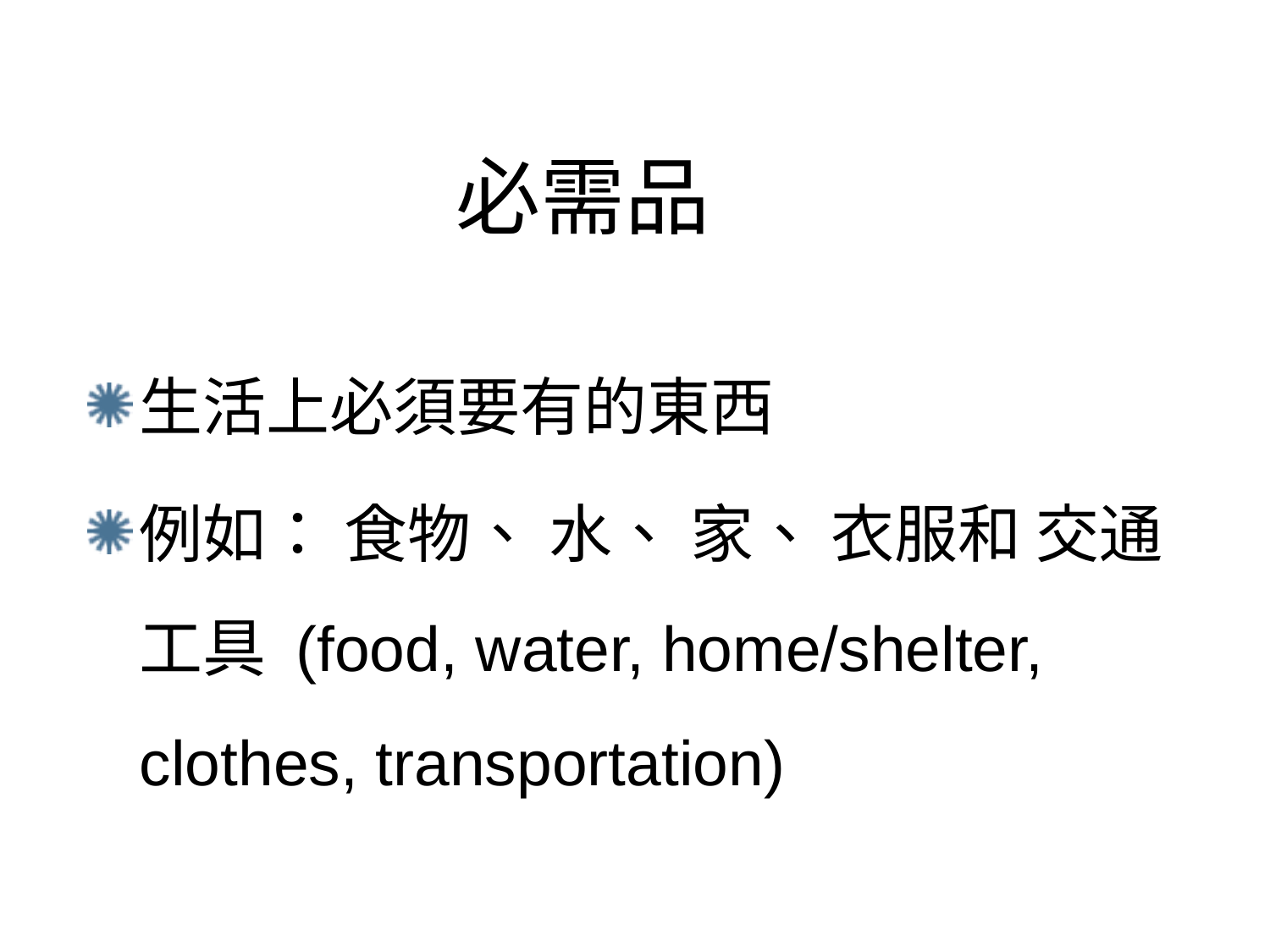

# 必需品
生活上必須要有的東西
例如： 食物、 水、 家、 衣服和 交通工具 (food, water, home/shelter, clothes, transportation)